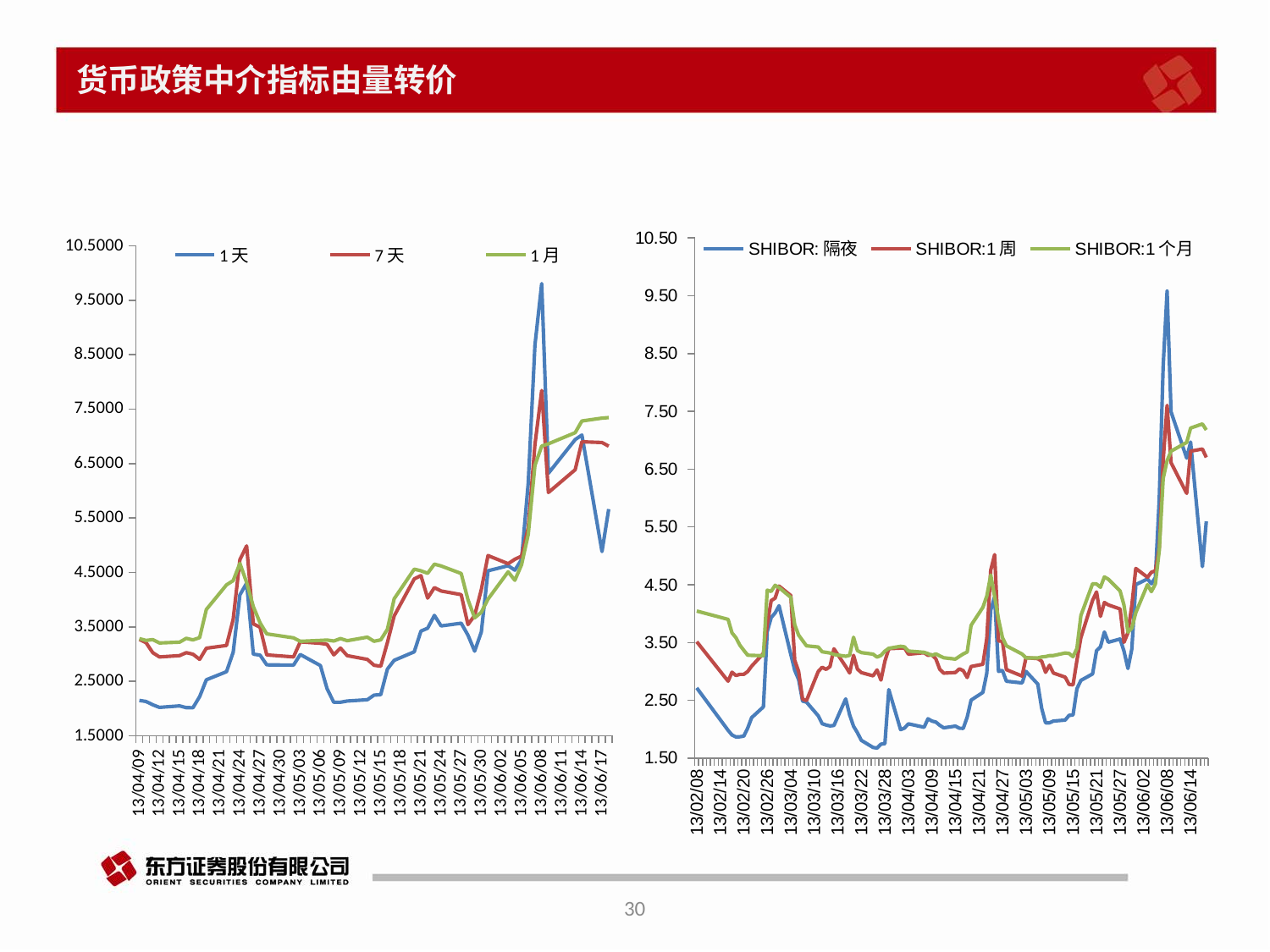

# 货币政策中介指标由量转价

### Chart

| Category | 1天 | 7天 | 1月 |
|---|---|---|---|
| 41443 | 5.6653 | 6.8207 | 7.3462 |
| 41442 | 4.8845 | 6.8875 | 7.3361 |
| 41439 | 7.0254 | 6.9016 | 7.2838 |
| 41438 | 6.9424 | 6.3884 | 7.0689 |
| 41434 | 6.3226 | 5.9699 | 6.8637 |
| 41433 | 9.807 | 7.8439 | 6.8222 |
| 41432 | 8.678 | 6.8509 | 6.467 |
| 41431 | 6.1469 | 5.3205 | 5.1976 |
| 41430 | 4.7369 | 4.7987 | 4.6411 |
| 41429 | 4.5425 | 4.7421 | 4.3559 |
| 41428 | 4.6236 | 4.6601 | 4.5121 |
| 41425 | 4.5301 | 4.8103 | 4.0094 |
| 41424 | 3.4047 | 4.1836 | 3.768 |
| 41423 | 3.0535 | 3.7087 | 3.6654 |
| 41422 | 3.3486 | 3.5423 | 4.0 |
| 41421 | 3.5667 | 4.0926 | 4.481 |
| 41418 | 3.5179 | 4.159 | 4.6196 |
| 41417 | 3.7109 | 4.2206 | 4.6524 |
| 41416 | 3.4754 | 4.0287 | 4.484 |
| 41415 | 3.4233 | 4.4423 | 4.5298 |
| 41414 | 3.0418 | 4.3802 | 4.5601 |
| 41411 | 2.8848 | 3.7006 | 4.0148 |
| 41410 | 2.7243 | 3.2116 | 3.4549 |
| 41409 | 2.2553 | 2.7774 | 3.2614 |
| 41408 | 2.2456 | 2.7954 | 3.2354 |
| 41407 | 2.1618 | 2.9022 | 3.3107 |
| 41404 | 2.1377 | 2.971 | 3.2458 |
| 41403 | 2.1153 | 3.1096 | 3.285 |
| 41402 | 2.1143 | 2.9861 | 3.2405 |
| 41401 | 2.362 | 3.1784 | 3.2573 |
| 41400 | 2.789 | 3.1982 | 3.251 |
| 41397 | 2.9927 | 3.225 | 3.2351 |
| 41396 | 2.7975 | 2.9485 | 3.2983 |
| 41392 | 2.8027 | 2.985 | 3.3719 |
| 41391 | 2.9816 | 3.4926 | 3.5742 |
| 41390 | 2.9988 | 3.5547 | 3.8707 |
| 41389 | 4.3035 | 4.9876 | 4.3142 |
| 41388 | 4.0872 | 4.7353 | 4.6664 |
| 41387 | 3.0347 | 3.6412 | 4.3498 |
| 41386 | 2.6763 | 3.1583 | 4.271 |
| 41383 | 2.5281 | 3.1076 | 3.8194 |
| 41382 | 2.2182 | 2.9036 | 3.3024 |
| 41381 | 2.0144 | 2.9981 | 3.2607 |
| 41380 | 2.0156 | 3.0264 | 3.2894 |
| 41379 | 2.0482 | 2.9725 | 3.2189 |
| 41376 | 2.0208 | 2.9473 | 3.2045 |
| 41375 | 2.0689 | 3.0262 | 3.2661 |
| 41374 | 2.1297 | 3.21 | 3.251 |
| 41373 | 2.1485 | 3.2704 | 3.2836 |

### Chart

| Category | SHIBOR:隔夜 | SHIBOR:1周 | SHIBOR:1个月 |
|---|---|---|---|
| 41443 | 5.596 | 6.703 | 7.178 |
| 41442 | 4.813 | 6.848 | 7.282 |
| 41439 | 6.968 | 6.811 | 7.21 |
| 41438 | 6.691 | 6.08 | 6.962 |
| 41434 | 7.49 | 6.612 | 6.811 |
| 41433 | 9.581 | 7.603 | 6.646 |
| 41432 | 8.294 | 6.657 | 6.3415 |
| 41431 | 5.982 | 5.137 | 5.09 |
| 41430 | 4.623 | 4.739 | 4.512 |
| 41429 | 4.517 | 4.716 | 4.3805 |
| 41428 | 4.599 | 4.628 | 4.501 |
| 41425 | 4.501 | 4.781 | 4.016 |
| 41424 | 3.39 | 4.144 | 3.75 |
| 41423 | 3.05 | 3.67 | 3.68 |
| 41422 | 3.35 | 3.503 | 4.1457 |
| 41421 | 3.56 | 4.08 | 4.391 |
| 41418 | 3.504 | 4.151 | 4.595 |
| 41417 | 3.681 | 4.192 | 4.635 |
| 41416 | 3.424 | 3.952 | 4.456 |
| 41415 | 3.36 | 4.375 | 4.512 |
| 41414 | 2.957 | 4.23 | 4.517 |
| 41411 | 2.8439 | 3.5858 | 3.967 |
| 41410 | 2.702 | 3.192 | 3.4 |
| 41409 | 2.2445 | 2.767 | 3.253 |
| 41408 | 2.24 | 2.774 | 3.31 |
| 41407 | 2.1573 | 2.901 | 3.318 |
| 41404 | 2.14 | 2.971 | 3.274 |
| 41403 | 2.11 | 3.106 | 3.2725 |
| 41402 | 2.11 | 2.984 | 3.2565 |
| 41401 | 2.36 | 3.176 | 3.25 |
| 41400 | 2.78 | 3.221 | 3.233 |
| 41397 | 3.0 | 3.237 | 3.233 |
| 41396 | 2.8 | 2.919 | 3.3 |
| 41392 | 2.83 | 3.03 | 3.442 |
| 41391 | 3.016 | 3.52 | 3.585 |
| 41390 | 3.0 | 3.527 | 3.9 |
| 41389 | 4.291 | 5.021 | 4.294 |
| 41388 | 4.061 | 4.754 | 4.667 |
| 41387 | 2.97 | 3.57 | 4.303 |
| 41386 | 2.637 | 3.123 | 4.109 |
| 41383 | 2.503 | 3.085 | 3.797 |
| 41382 | 2.208 | 2.895 | 3.336 |
| 41381 | 2.0138 | 3.013 | 3.302 |
| 41380 | 2.017 | 3.044 | 3.2593 |
| 41379 | 2.0533 | 2.981 | 3.2128 |
| 41376 | 2.0238 | 2.97 | 3.2358 |
| 41375 | 2.0669 | 3.035 | 3.268 |
| 41374 | 2.1235 | 3.217 | 3.3033 |
| 41373 | 2.14 | 3.288 | 3.276 |
| 41372 | 2.1808 | 3.279 | 3.3065 |
| 41371 | 2.033 | 3.323 | 3.3308 |
| 41367 | 2.093 | 3.297 | 3.352 |
| 41366 | 2.019 | 3.407 | 3.4245 |
| 41365 | 1.9915 | 3.404 | 3.434 |
| 41362 | 2.684 | 3.394 | 3.4 |
| 41361 | 1.75 | 3.177 | 3.351 |
| 41360 | 1.741 | 2.849 | 3.277 |
| 41359 | 1.674 | 3.025 | 3.2473 |
| 41358 | 1.6841 | 2.923 | 3.2985 |
| 41355 | 1.807 | 2.979 | 3.3245 |
| 41354 | 1.938 | 3.04 | 3.36 |
| 41353 | 2.051 | 3.278 | 3.591 |
| 41352 | 2.248 | 2.973 | 3.2782 |
| 41351 | 2.524 | 3.086 | 3.2612 |
| 41348 | 2.064 | 3.3905 | 3.292 |
| 41347 | 2.057 | 3.084 | 3.318 |
| 41346 | 2.072 | 3.035 | 3.3301 |
| 41345 | 2.095 | 3.07 | 3.34 |
| 41344 | 2.2315 | 2.998 | 3.422 |
| 41341 | 2.468 | 2.496 | 3.4425 |
| 41340 | 2.486 | 2.519 | 3.5335 |
| 41339 | 2.858 | 2.998 | 3.6279 |
| 41338 | 3.018 | 3.189 | 3.806 |
| 41337 | 3.2935 | 4.313 | 4.281 |
| 41334 | 4.136 | 4.476 | 4.4505 |
| 41333 | 4.011 | 4.267 | 4.4901 |
| 41332 | 3.932 | 4.225 | 4.384 |
| 41331 | 3.69 | 3.811 | 4.405 |
| 41330 | 2.386 | 3.31 | 3.2713 |
| 41327 | 2.2 | 3.091 | 3.278 |
| 41326 | 2.018 | 2.998 | 3.2801 |
| 41325 | 1.8798 | 2.949 | 3.3646 |
| 41324 | 1.8693 | 2.949 | 3.4536 |
| 41323 | 1.866 | 2.9286 | 3.582 |
| 41322 | 1.899 | 2.986 | 3.667 |
| 41321 | 1.98 | 2.831 | 3.9 |
| 41313 | 2.715 | 3.513 | 4.045 |
30